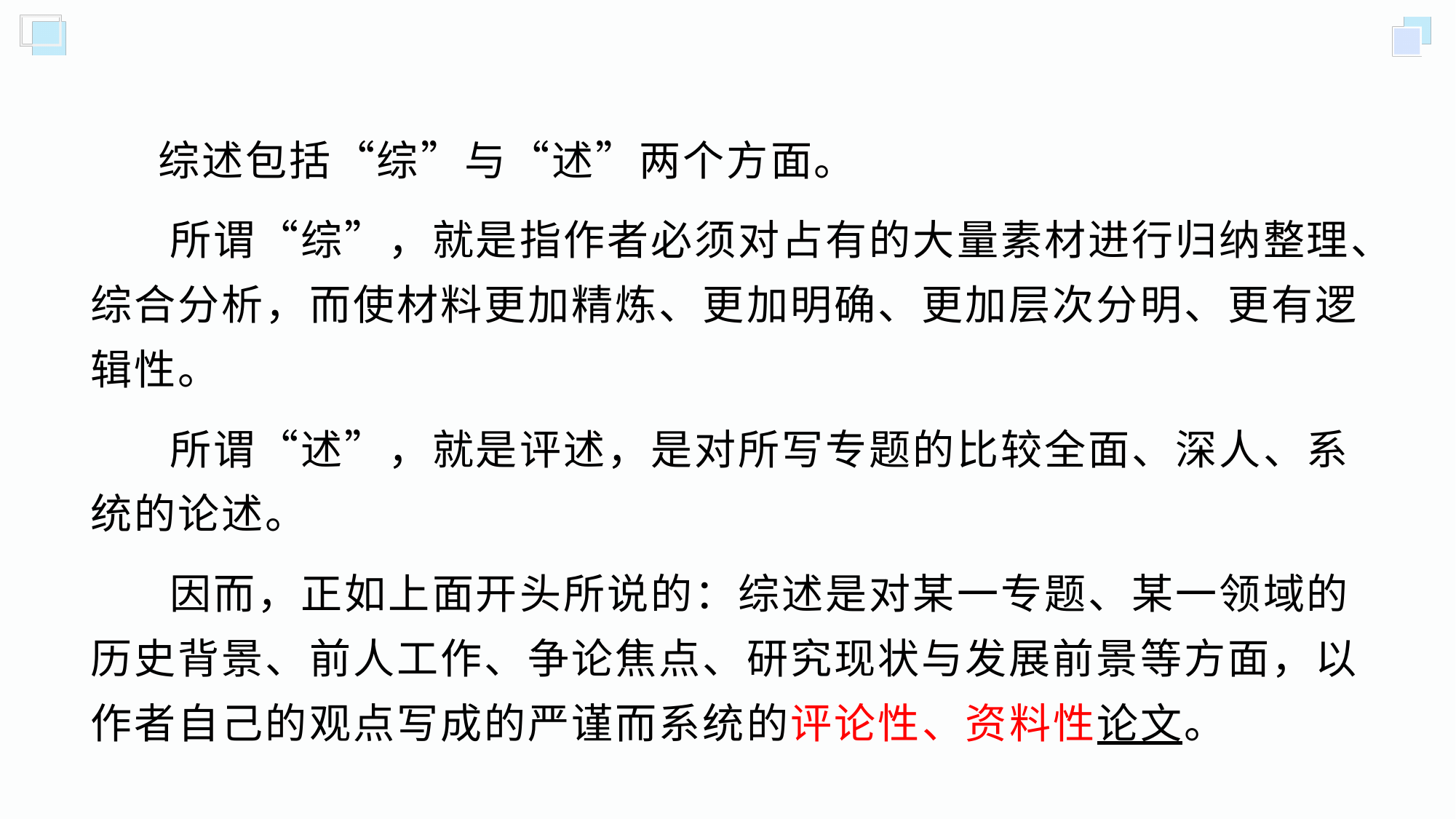

综述包括“综”与“述”两个方面。
      所谓“综”，就是指作者必须对占有的大量素材进行归纳整理、综合分析，而使材料更加精炼、更加明确、更加层次分明、更有逻辑性。
      所谓“述”，就是评述，是对所写专题的比较全面、深人、系统的论述。
      因而，正如上面开头所说的：综述是对某一专题、某一领域的历史背景、前人工作、争论焦点、研究现状与发展前景等方面，以作者自己的观点写成的严谨而系统的评论性、资料性论文。